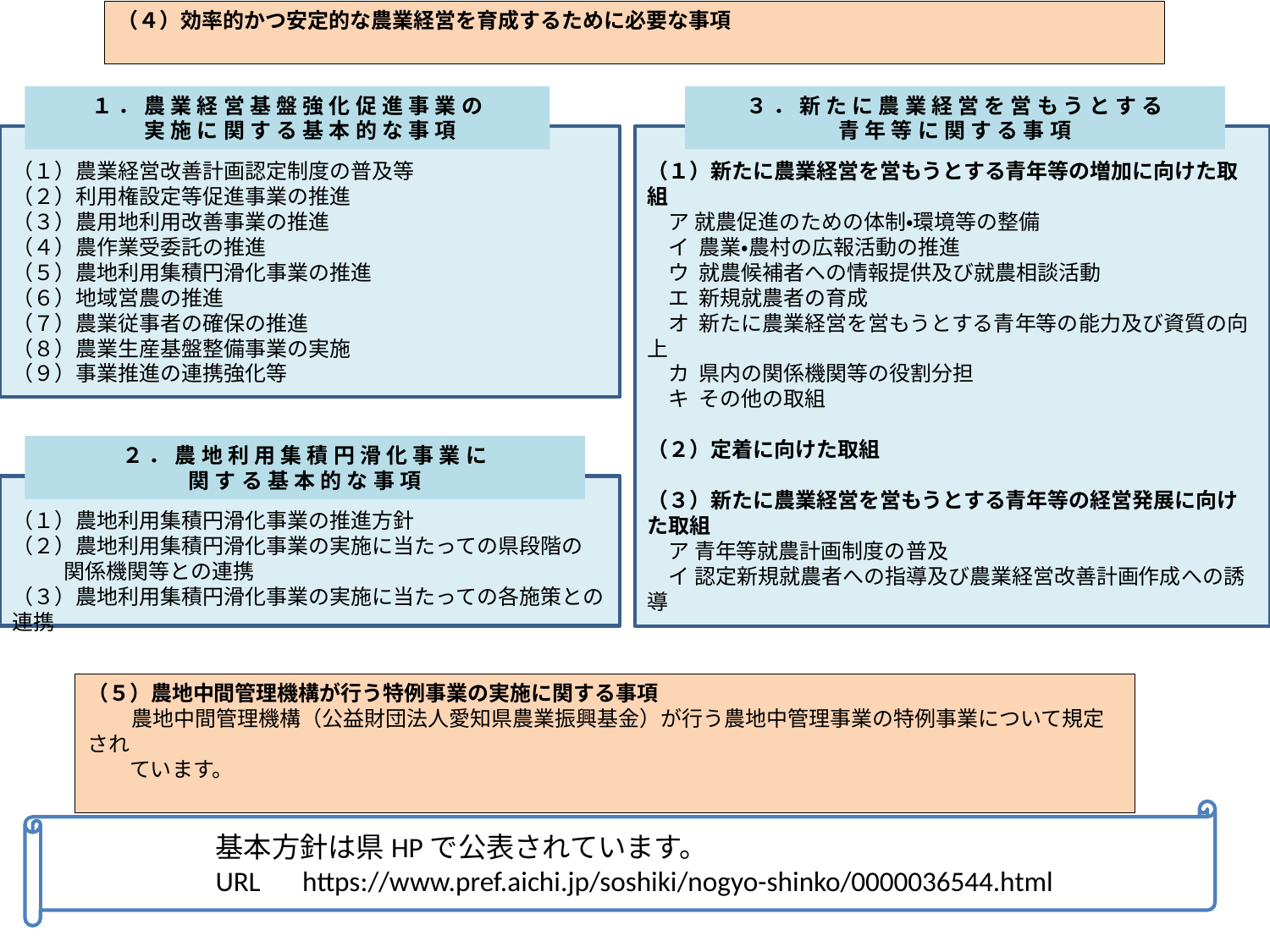

（４）効率的かつ安定的な農業経営を育成するために必要な事項

１．農業経営基盤強化促進事業の
　実施に関する基本的な事項
３．新たに農業経営を営もうとする
青年等に関する事項

（１）農業経営改善計画認定制度の普及等
（２）利用権設定等促進事業の推進
（３）農用地利用改善事業の推進
（４）農作業受委託の推進
（５）農地利用集積円滑化事業の推進
（６）地域営農の推進
（７）農業従事者の確保の推進
（８）農業生産基盤整備事業の実施
（９）事業推進の連携強化等

（１）新たに農業経営を営もうとする青年等の増加に向けた取組
　ア 就農促進のための体制・環境等の整備
　イ  農業・農村の広報活動の推進
　ウ  就農候補者への情報提供及び就農相談活動
　エ  新規就農者の育成
　オ  新たに農業経営を営もうとする青年等の能力及び資質の向上
　カ  県内の関係機関等の役割分担
　キ  その他の取組

（２）定着に向けた取組

（３）新たに農業経営を営もうとする青年等の経営発展に向けた取組
　ア 青年等就農計画制度の普及
　イ 認定新規就農者への指導及び農業経営改善計画作成への誘導
２．農地利用集積円滑化事業に
関する基本的な事項

（１）農地利用集積円滑化事業の推進方針
（２）農地利用集積円滑化事業の実施に当たっての県段階の
　　  関係機関等との連携
（３）農地利用集積円滑化事業の実施に当たっての各施策との連携
（５）農地中間管理機構が行う特例事業の実施に関する事項
　     農地中間管理機構（公益財団法人愛知県農業振興基金）が行う農地中管理事業の特例事業について規定され
        ています。

基本方針は県HPで公表されています。
URL　https://www.pref.aichi.jp/soshiki/nogyo-shinko/0000036544.html